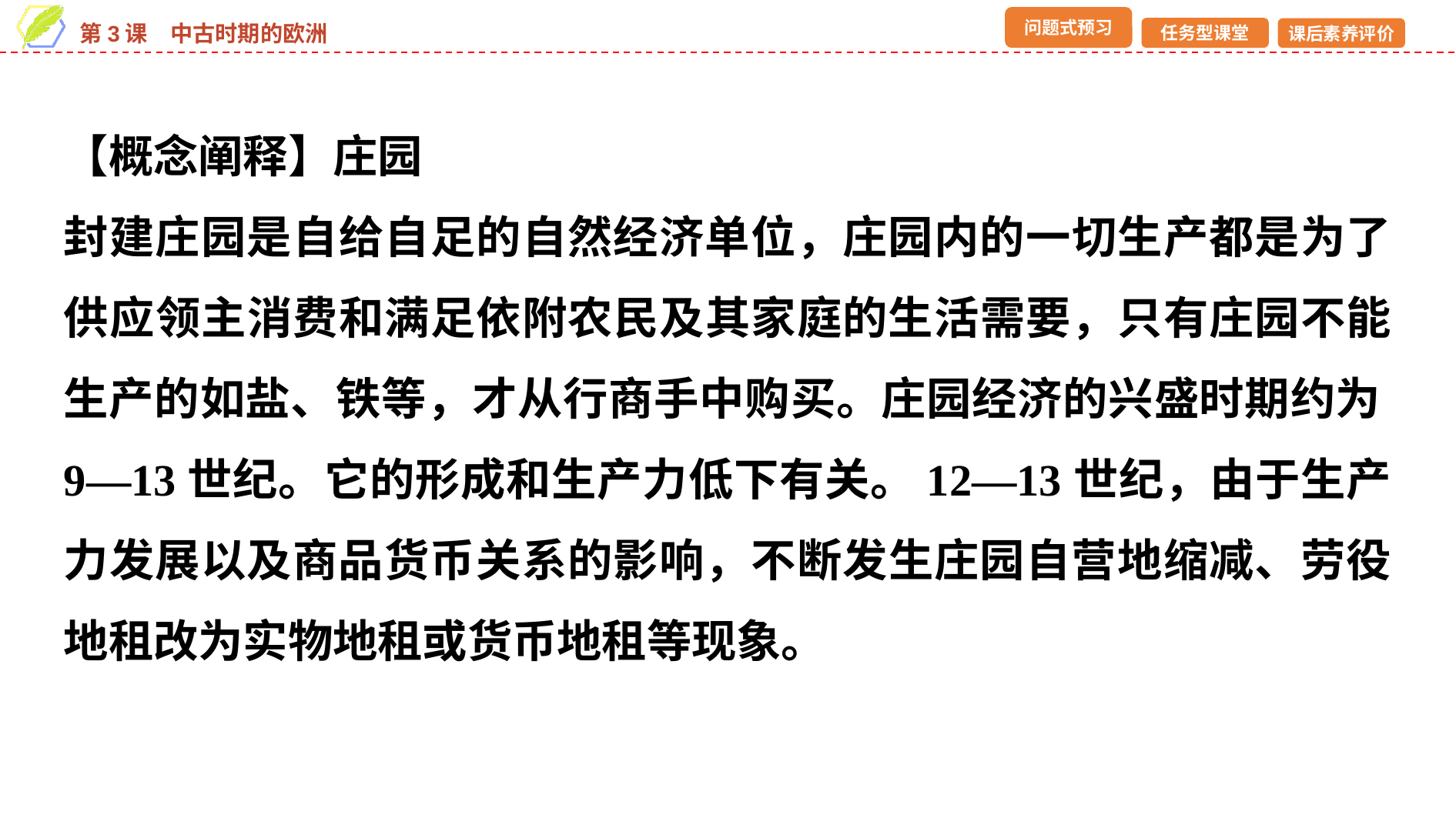

【概念阐释】庄园
封建庄园是自给自足的自然经济单位，庄园内的一切生产都是为了供应领主消费和满足依附农民及其家庭的生活需要，只有庄园不能生产的如盐、铁等，才从行商手中购买。庄园经济的兴盛时期约为9—13世纪。它的形成和生产力低下有关。12—13世纪，由于生产力发展以及商品货币关系的影响，不断发生庄园自营地缩减、劳役地租改为实物地租或货币地租等现象。